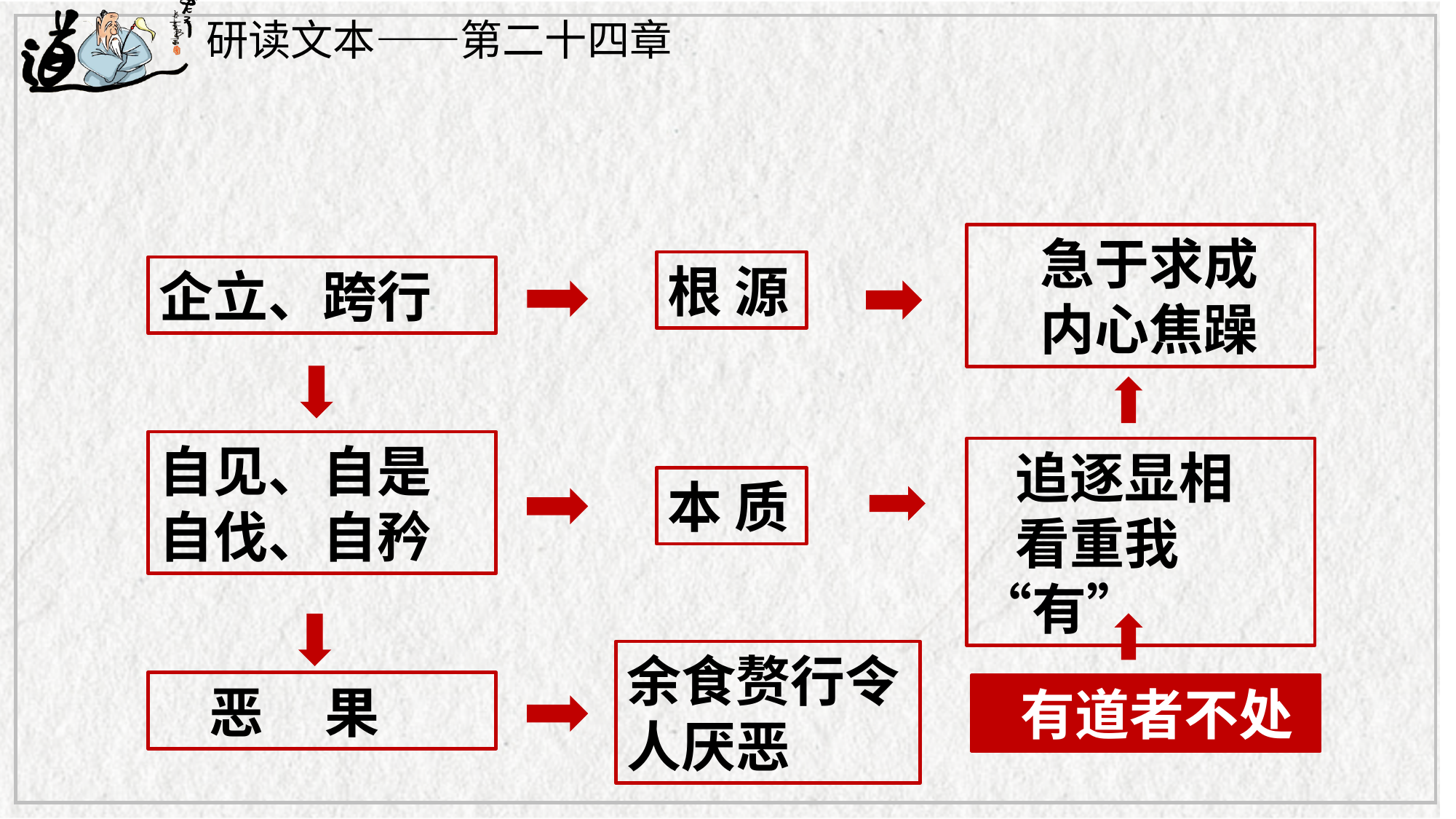

研读文本——第二十四章
    急于求成
    内心焦躁
根 源
企立、跨行

自见、自是
自伐、自矜
  追逐显相
  看重我“有”
本 质

余食赘行令人厌恶
   恶     果
  有道者不处